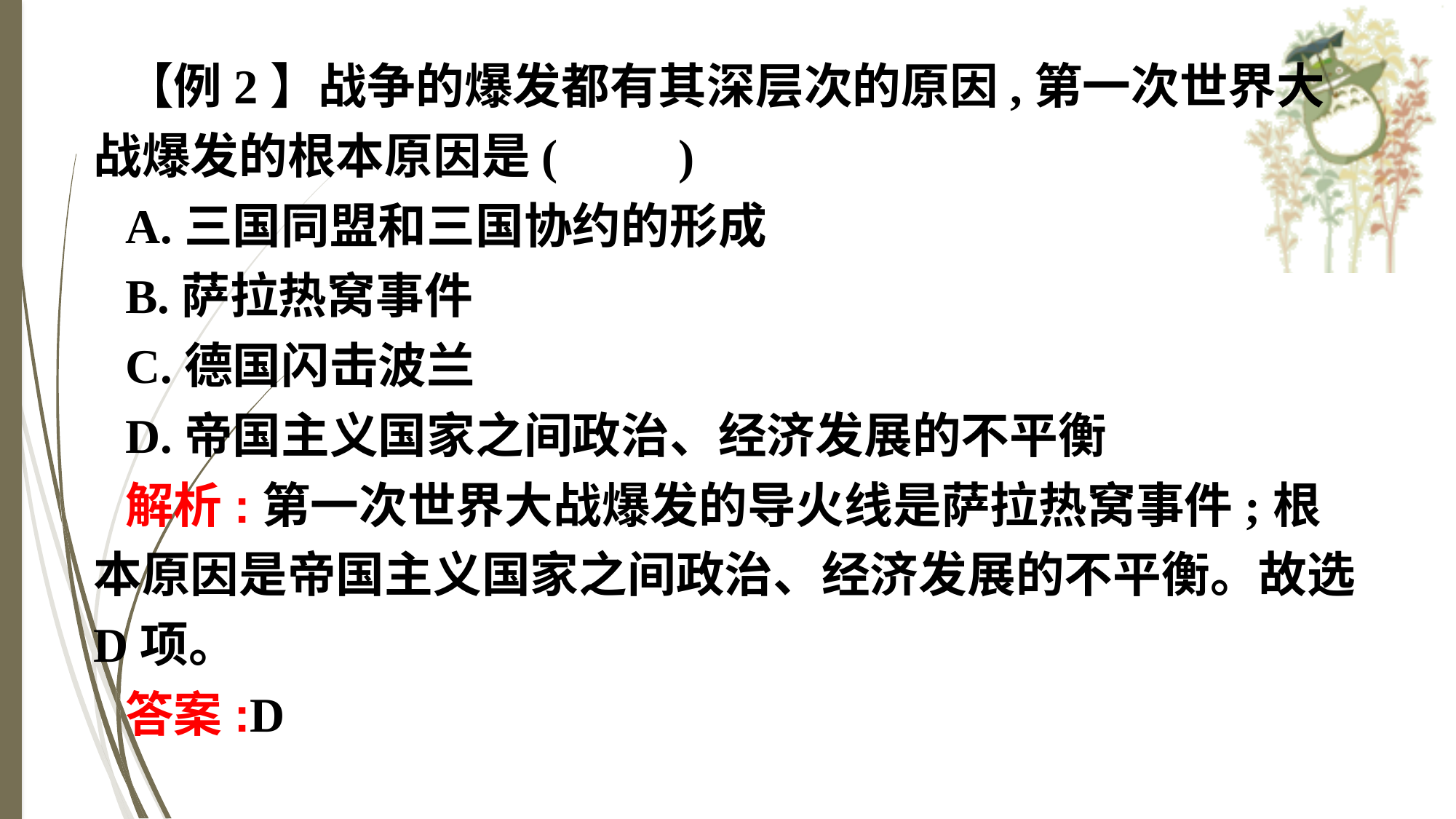

【例2】战争的爆发都有其深层次的原因,第一次世界大战爆发的根本原因是(　　)
A.三国同盟和三国协约的形成
B.萨拉热窝事件
C.德国闪击波兰
D.帝国主义国家之间政治、经济发展的不平衡
解析:第一次世界大战爆发的导火线是萨拉热窝事件;根本原因是帝国主义国家之间政治、经济发展的不平衡。故选D项。
答案:D